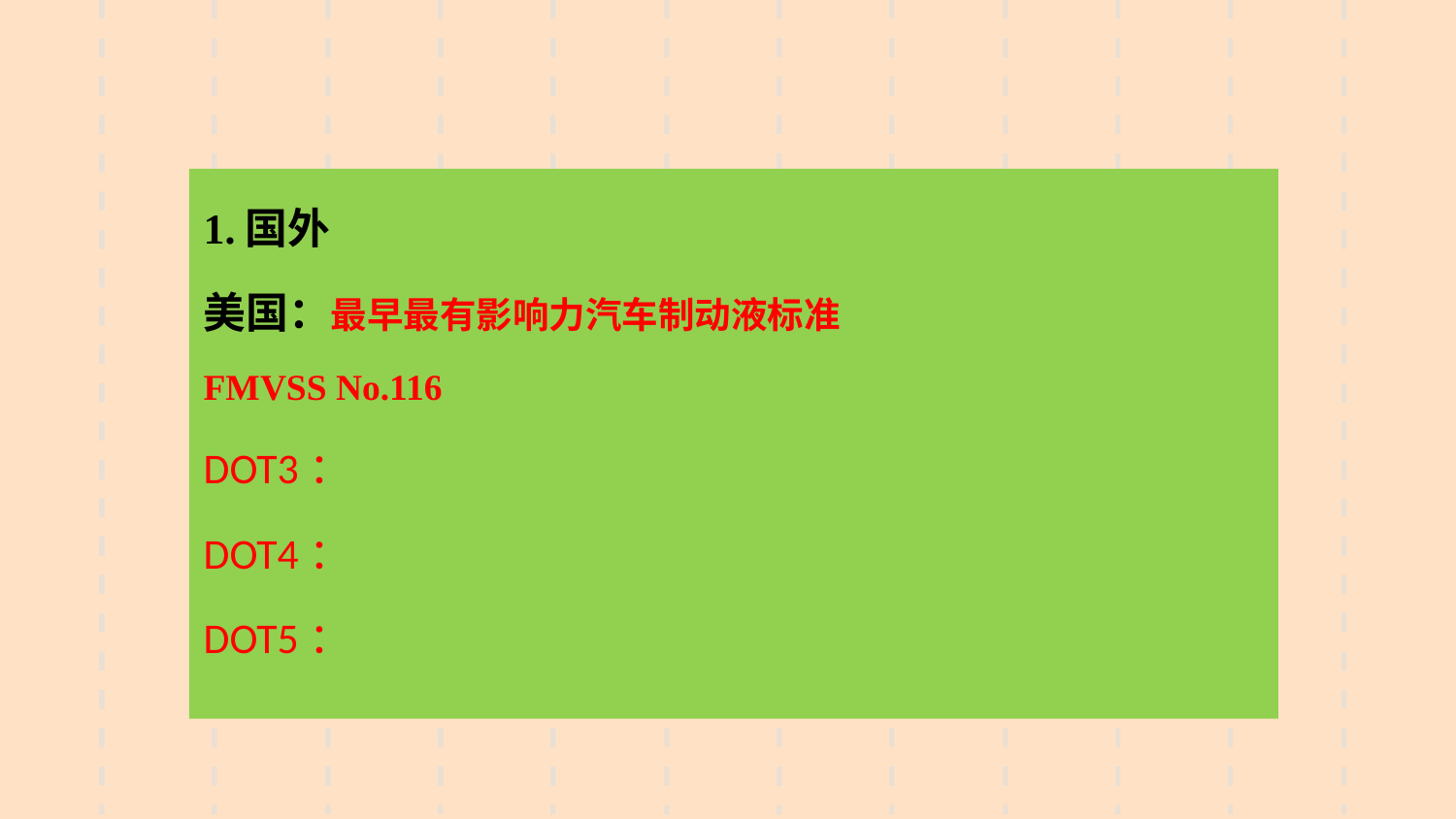

1.国外
美国：最早最有影响力汽车制动液标准
FMVSS No.116
DOT3：
DOT4：
DOT5：